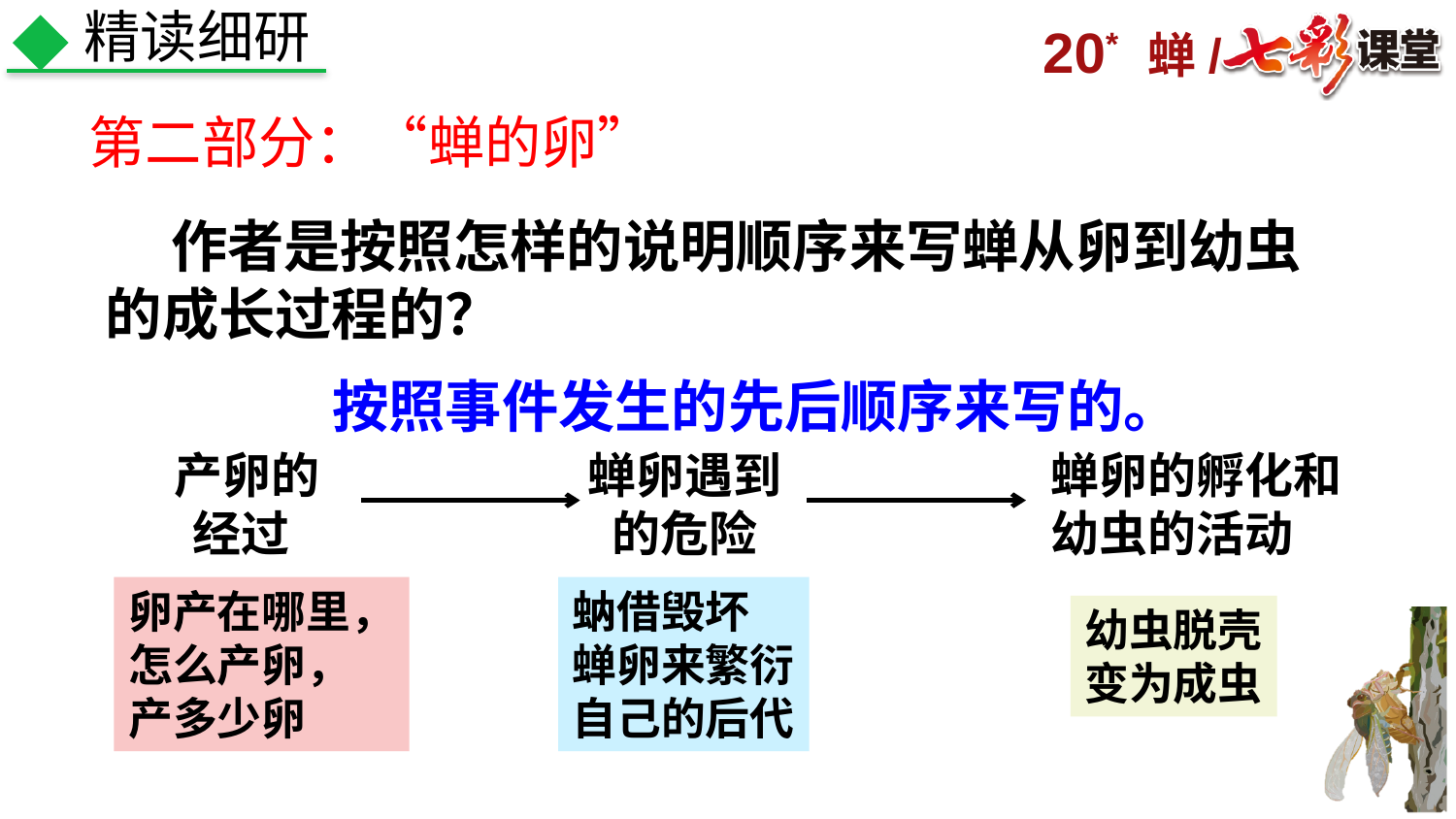

精读细研

第二部分：“蝉的卵”
    作者是按照怎样的说明顺序来写蝉从卵到幼虫的成长过程的？
按照事件发生的先后顺序来写的。
产卵的
经过
蝉卵遇到
的危险
蝉卵的孵化和
幼虫的活动
卵产在哪里，
怎么产卵，
产多少卵
蚋借毁坏
蝉卵来繁衍
自己的后代
幼虫脱壳
变为成虫